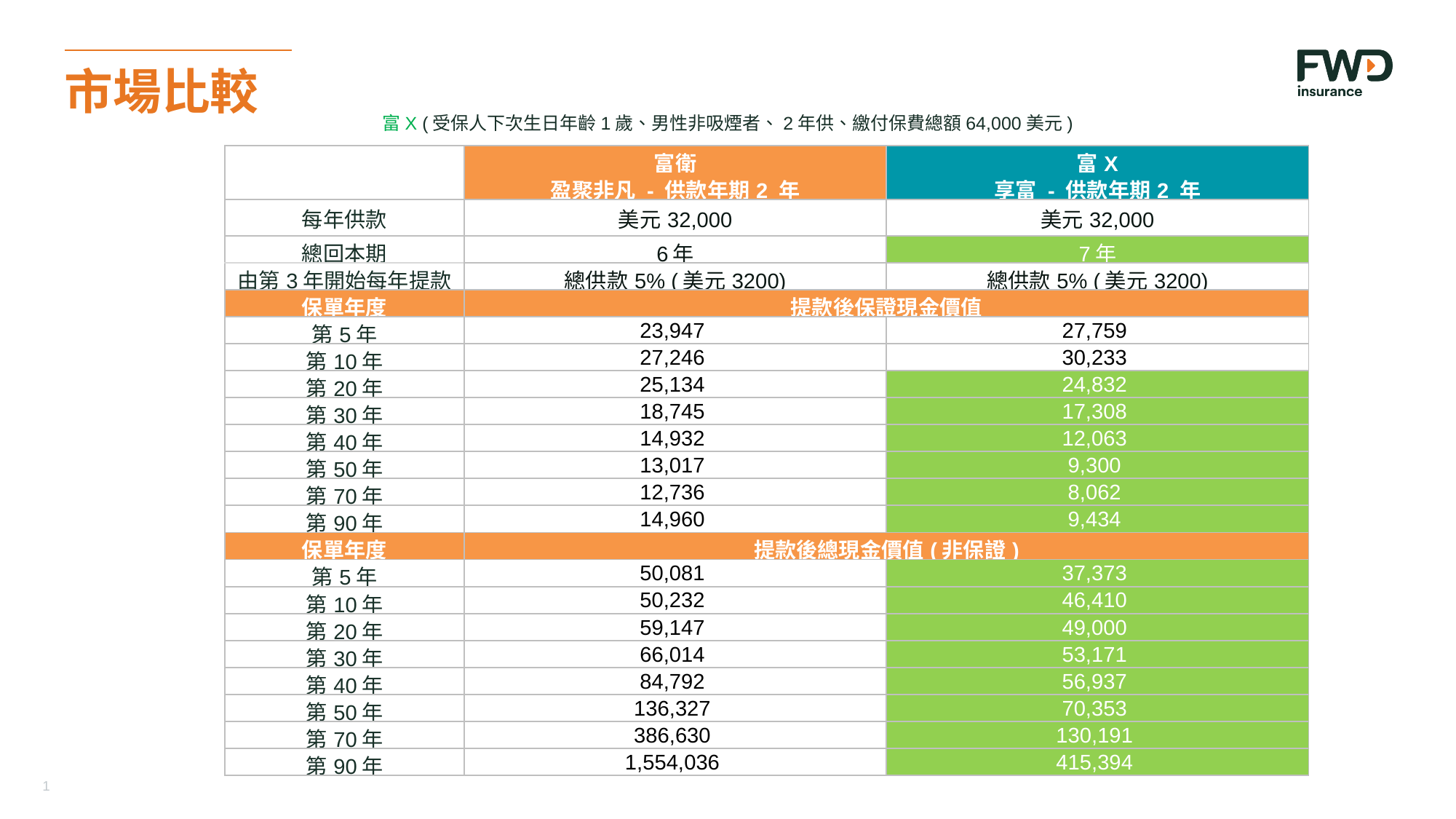

市場比較
富X (受保人下次生日年齡1歲、男性非吸煙者、2年供、繳付保費總額64,000美元)
|  | 富衛 | 富X |
| --- | --- | --- |
|  | 盈聚非凡 - 供款年期2 年 | 享富 - 供款年期2 年 |
| 每年供款 | 美元32,000 | 美元32,000 |
| 總回本期 | 6年 | 7年 |
| 由第3年開始每年提款 | 總供款5% (美元3200) | 總供款5% (美元3200) |
| 保單年度 | 提款後保證現金價值 |  |
| 第5年 | 23,947 | 27,759 |
| 第10年 | 27,246 | 30,233 |
| 第20年 | 25,134 | 24,832 |
| 第30年 | 18,745 | 17,308 |
| 第40年 | 14,932 | 12,063 |
| 第50年 | 13,017 | 9,300 |
| 第70年 | 12,736 | 8,062 |
| 第90年 | 14,960 | 9,434 |
| 保單年度 | 提款後總現金價值(非保證) |  |
| 第5年 | 50,081 | 37,373 |
| 第10年 | 50,232 | 46,410 |
| 第20年 | 59,147 | 49,000 |
| 第30年 | 66,014 | 53,171 |
| 第40年 | 84,792 | 56,937 |
| 第50年 | 136,327 | 70,353 |
| 第70年 | 386,630 | 130,191 |
| 第90年 | 1,554,036 | 415,394 |